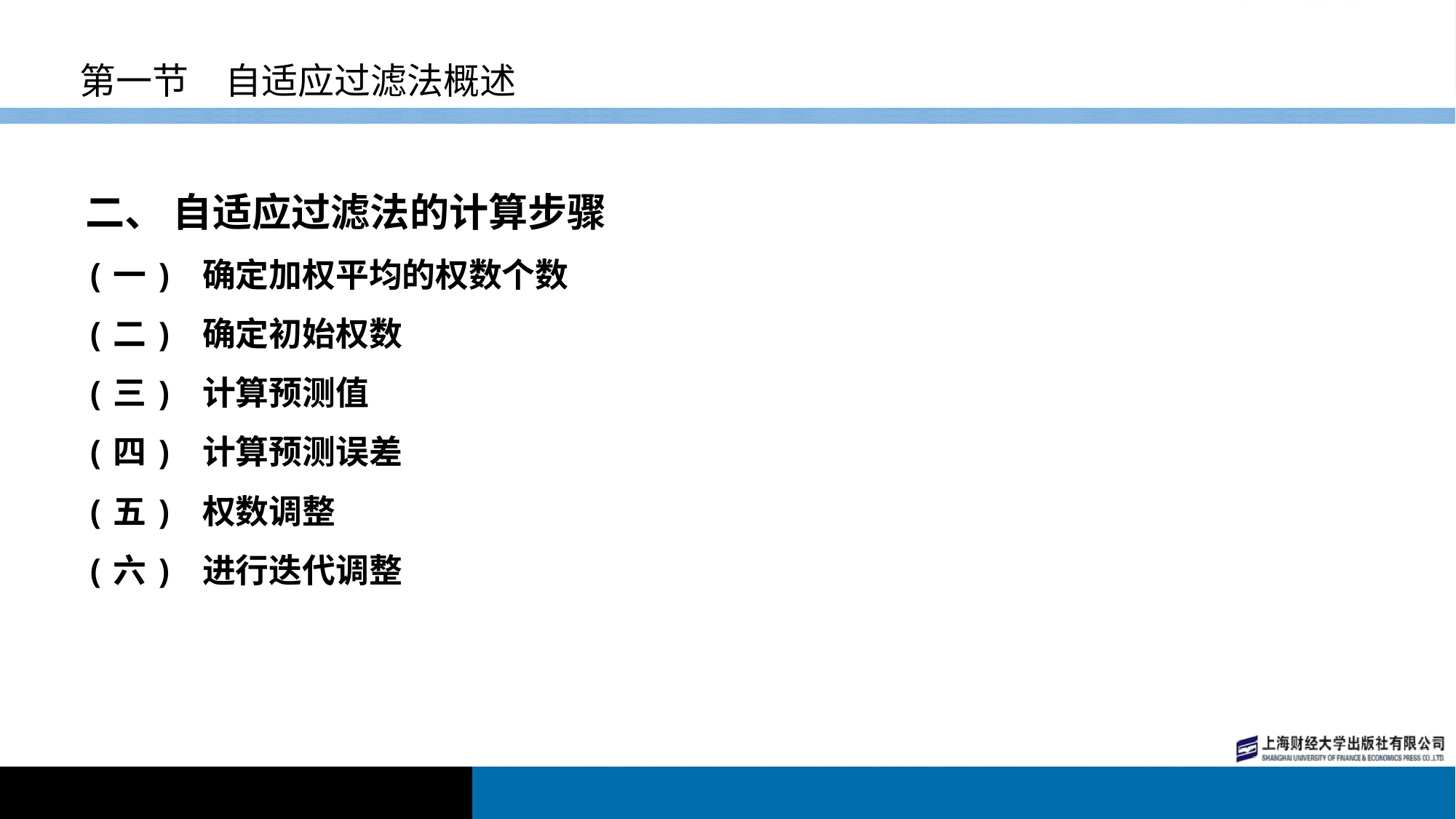

# 第一节　自适应过滤法概述
二、 自适应过滤法的计算步骤
(一) 确定加权平均的权数个数
(二) 确定初始权数
(三) 计算预测值
(四) 计算预测误差
(五) 权数调整
(六) 进行迭代调整
4